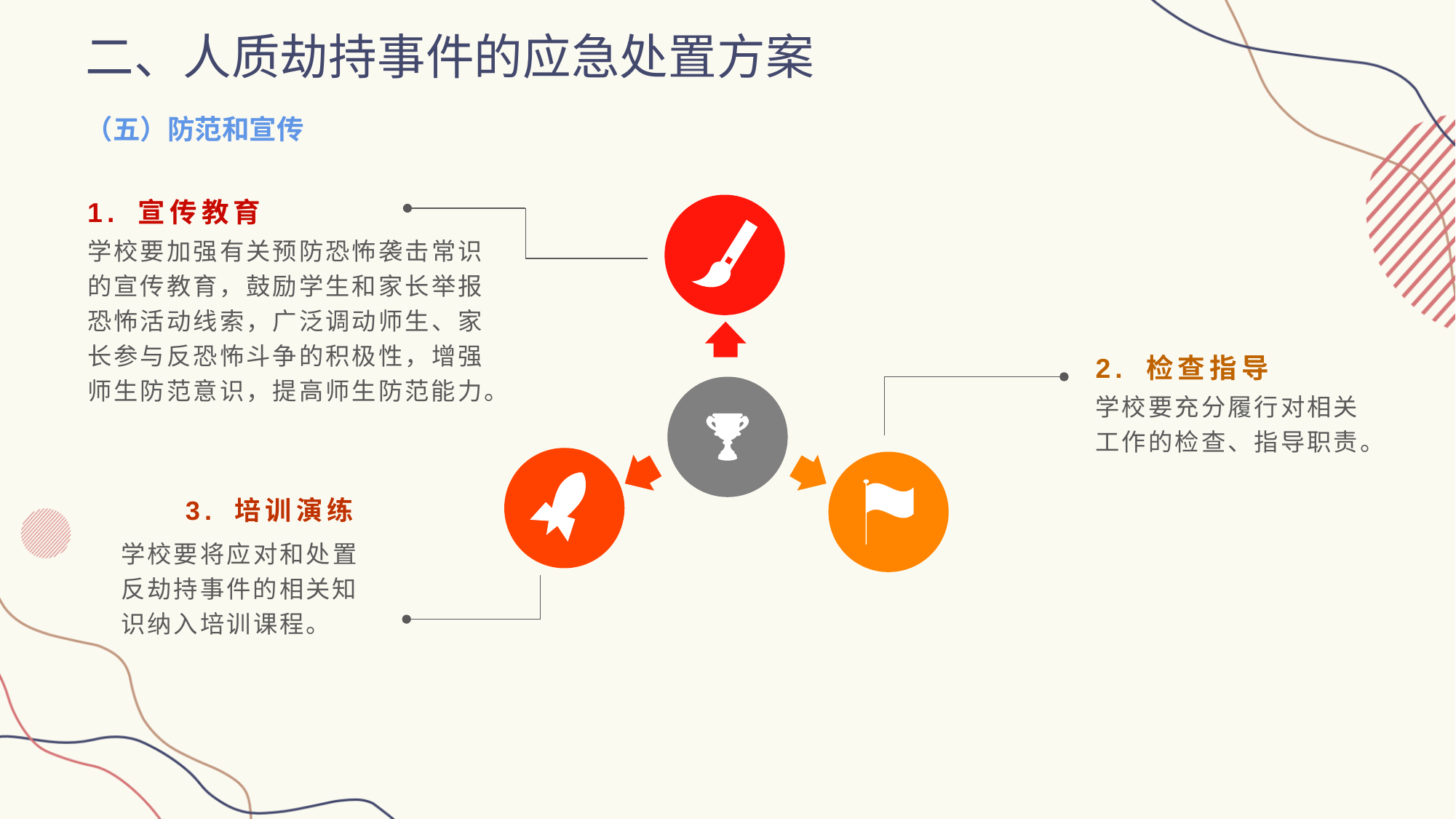

二、人质劫持事件的应急处置方案
（五）防范和宣传
1. 宣传教育

学校要加强有关预防恐怖袭击常识的宣传教育，鼓励学生和家长举报恐怖活动线索，广泛调动师生、家长参与反恐怖斗争的积极性，增强师生防范意识，提高师生防范能力。

2. 检查指导

学校要充分履行对相关工作的检查、指导职责。

3. 培训演练
学校要将应对和处置反劫持事件的相关知识纳入培训课程。